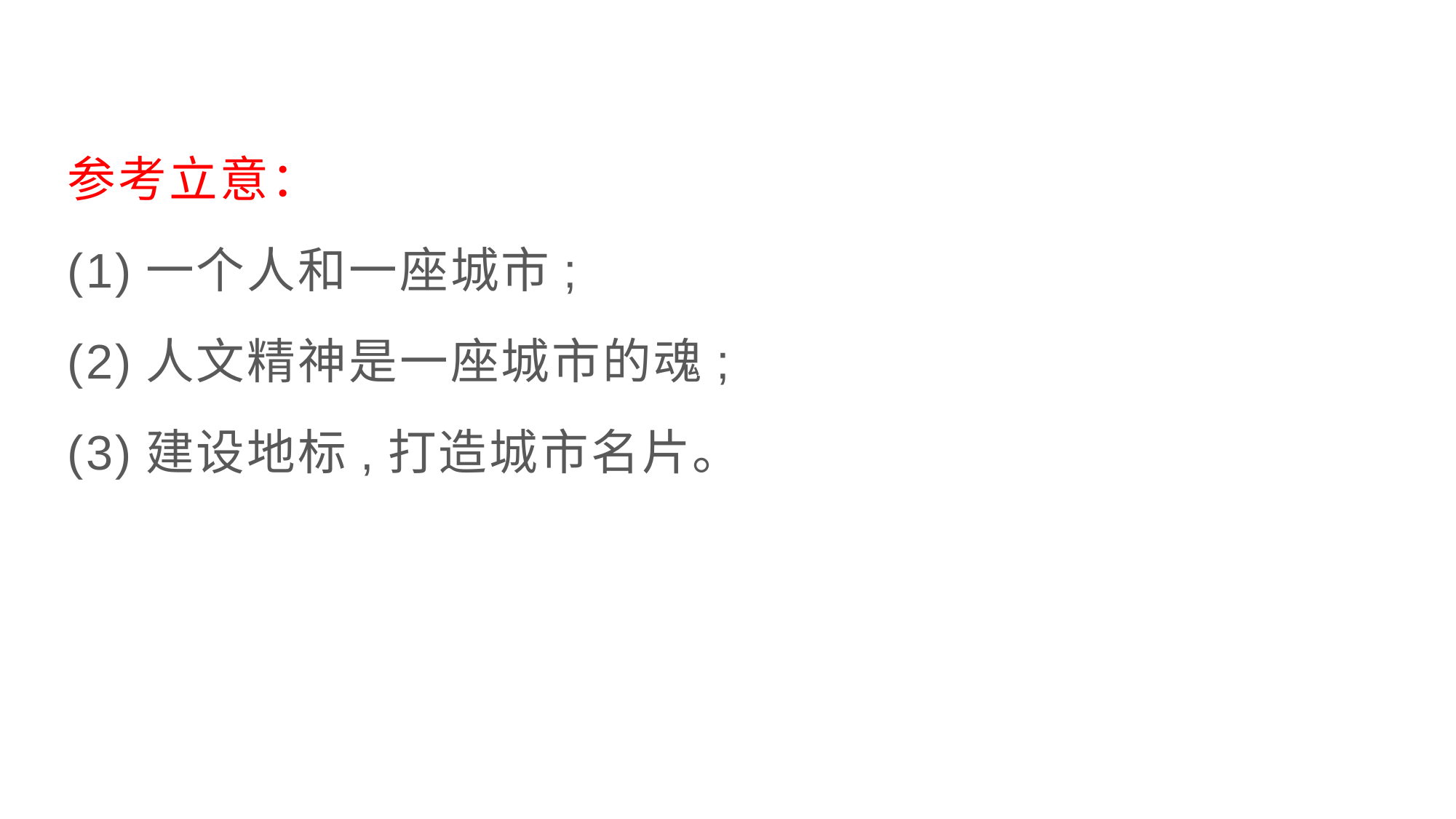

参考立意：
(1)一个人和一座城市;
(2)人文精神是一座城市的魂;
(3)建设地标,打造城市名片。